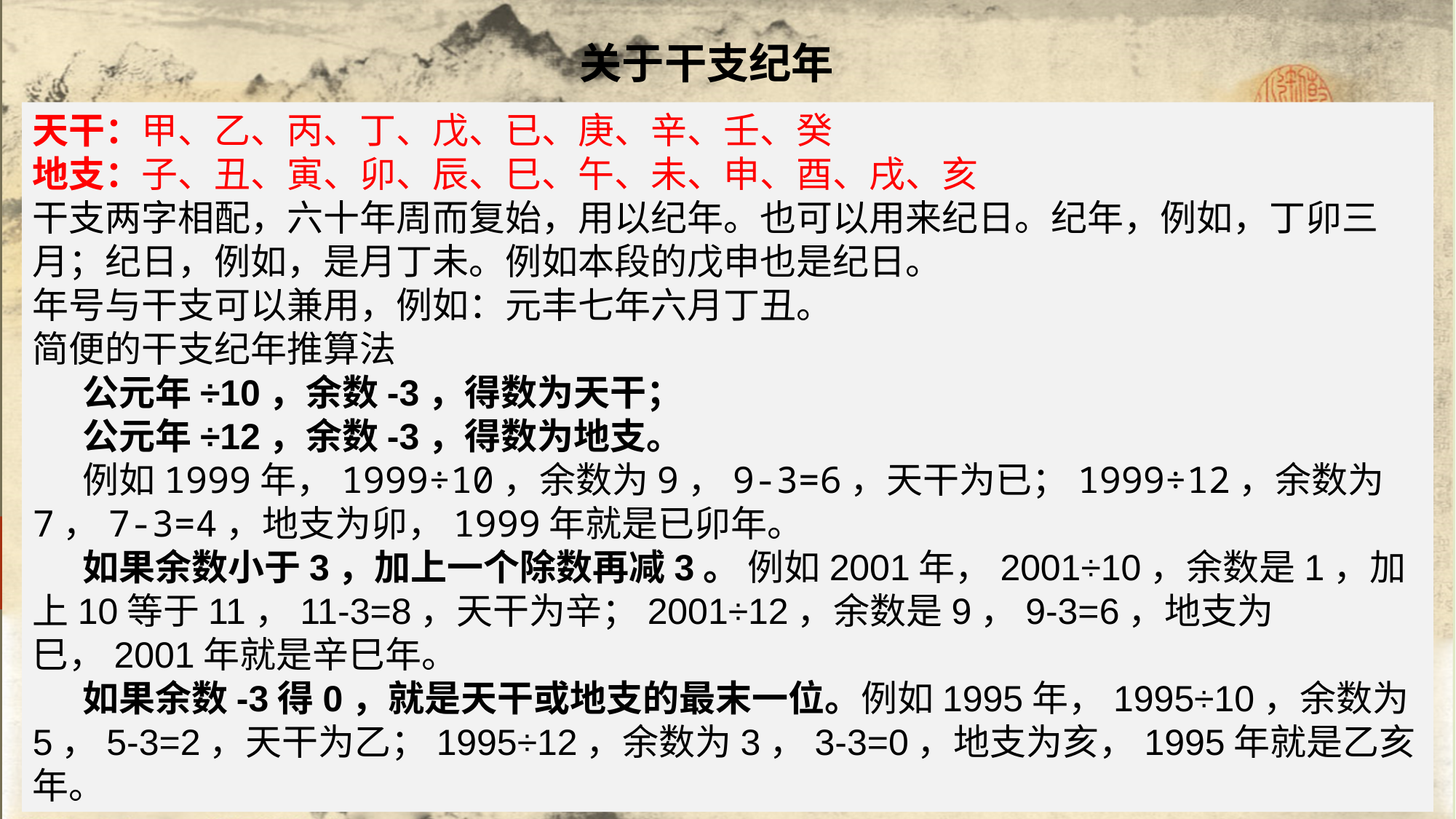

关于干支纪年
天干：甲、乙、丙、丁、戊、已、庚、辛、壬、癸
地支：子、丑、寅、卯、辰、巳、午、未、申、酉、戌、亥
干支两字相配，六十年周而复始，用以纪年。也可以用来纪日。纪年，例如，丁卯三月；纪日，例如，是月丁未。例如本段的戊申也是纪日。
年号与干支可以兼用，例如：元丰七年六月丁丑。
简便的干支纪年推算法
     公元年÷10，余数-3，得数为天干；
     公元年÷12，余数-3，得数为地支。
     例如1999年，1999÷10，余数为9，9-3=6，天干为已；1999÷12，余数为7，7-3=4，地支为卯，1999年就是已卯年。
     如果余数小于3，加上一个除数再减3。 例如2001年，2001÷10，余数是1，加上10等于11，11-3=8，天干为辛；2001÷12，余数是9，9-3=6，地支为巳，2001年就是辛巳年。
     如果余数-3得0，就是天干或地支的最末一位。例如1995年，1995÷10，余数为5，5-3=2，天干为乙；1995÷12，余数为3，3-3=0，地支为亥，1995年就是乙亥年。